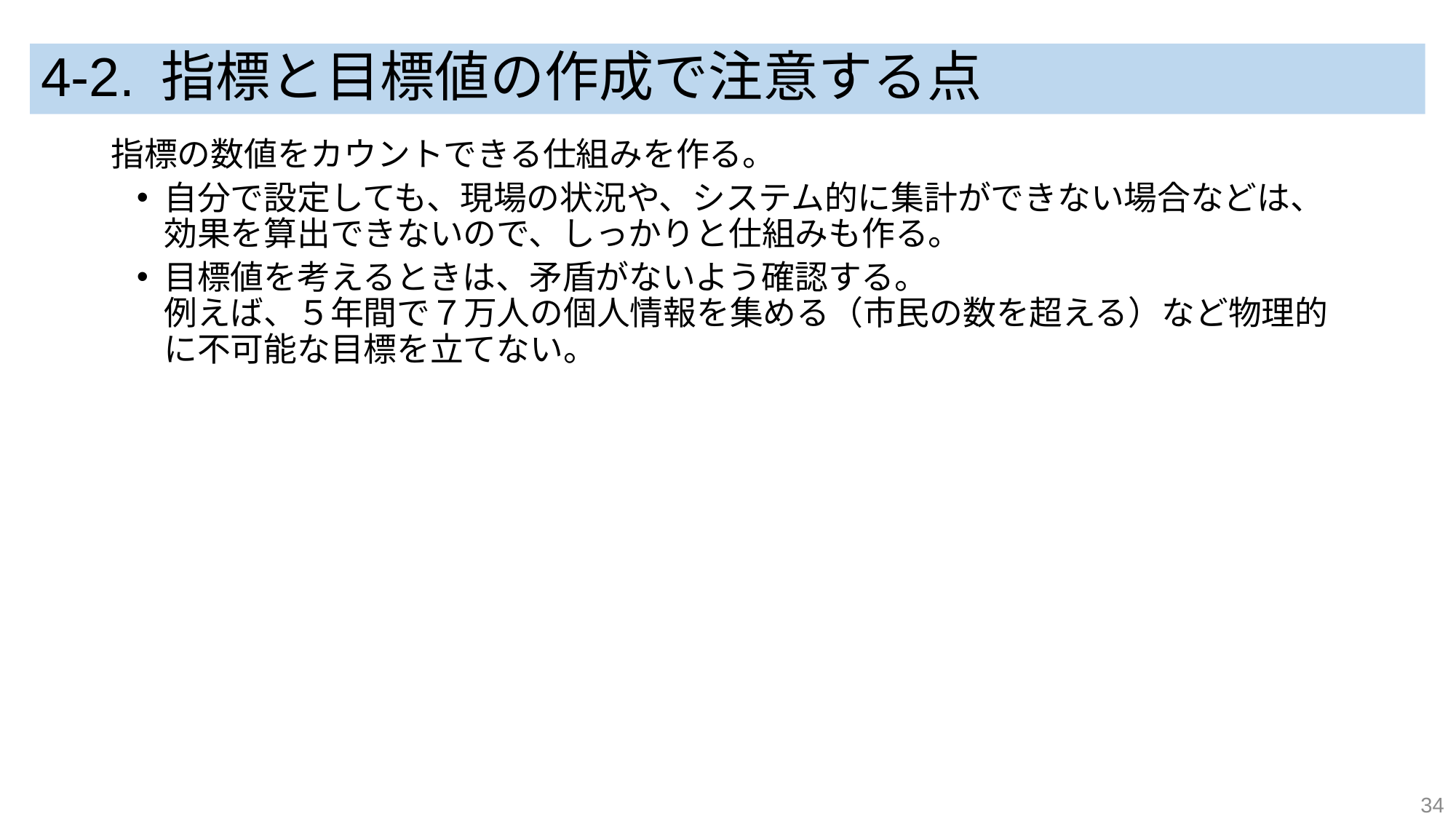

# 4-2. 指標と目標値の作成で注意する点
指標の数値をカウントできる仕組みを作る。
自分で設定しても、現場の状況や、システム的に集計ができない場合などは、効果を算出できないので、しっかりと仕組みも作る。
目標値を考えるときは、矛盾がないよう確認する。
例えば、５年間で７万人の個人情報を集める（市民の数を超える）など物理的に不可能な目標を立てない。
34